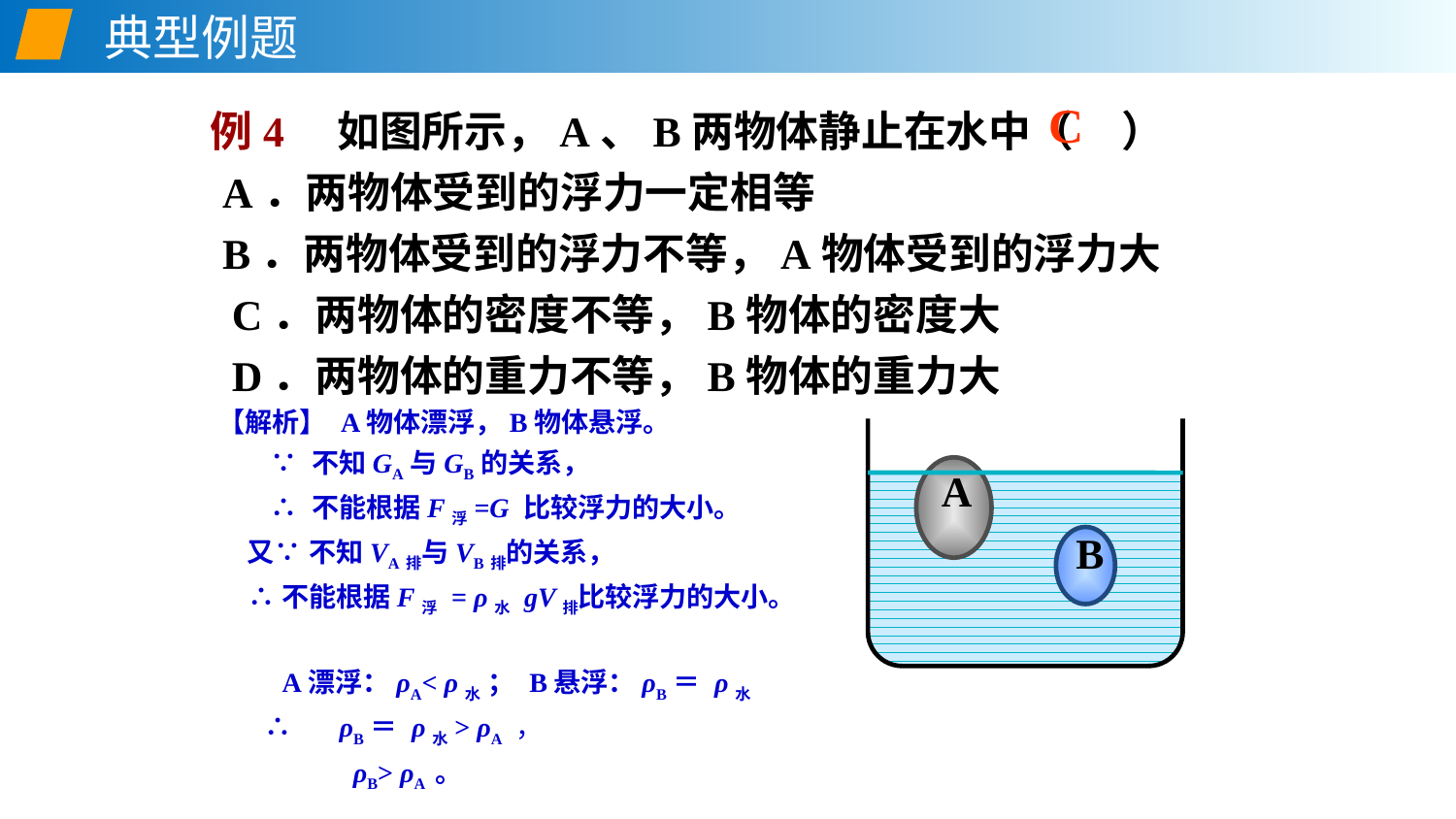

典型例题
例4　如图所示，A、B两物体静止在水中（    ）
 A．两物体受到的浮力一定相等
 B．两物体受到的浮力不等，A物体受到的浮力大
  C．两物体的密度不等，B物体的密度大
  D．两物体的重力不等，B物体的重力大
C

A

B

【解析】 A物体漂浮，B物体悬浮。
       ∵ 不知GA与GB的关系，
       ∴ 不能根据F浮=G 比较浮力的大小。
   又∵ 不知VA排与VB排的关系，
    ∴不能根据F浮 = ρ水 gV排比较浮力的大小。
        A漂浮：ρA< ρ水 ； B悬浮：ρB＝ ρ水
         ∴　 ρB＝ ρ水> ρA ，
 　　　　　ρB> ρA 。